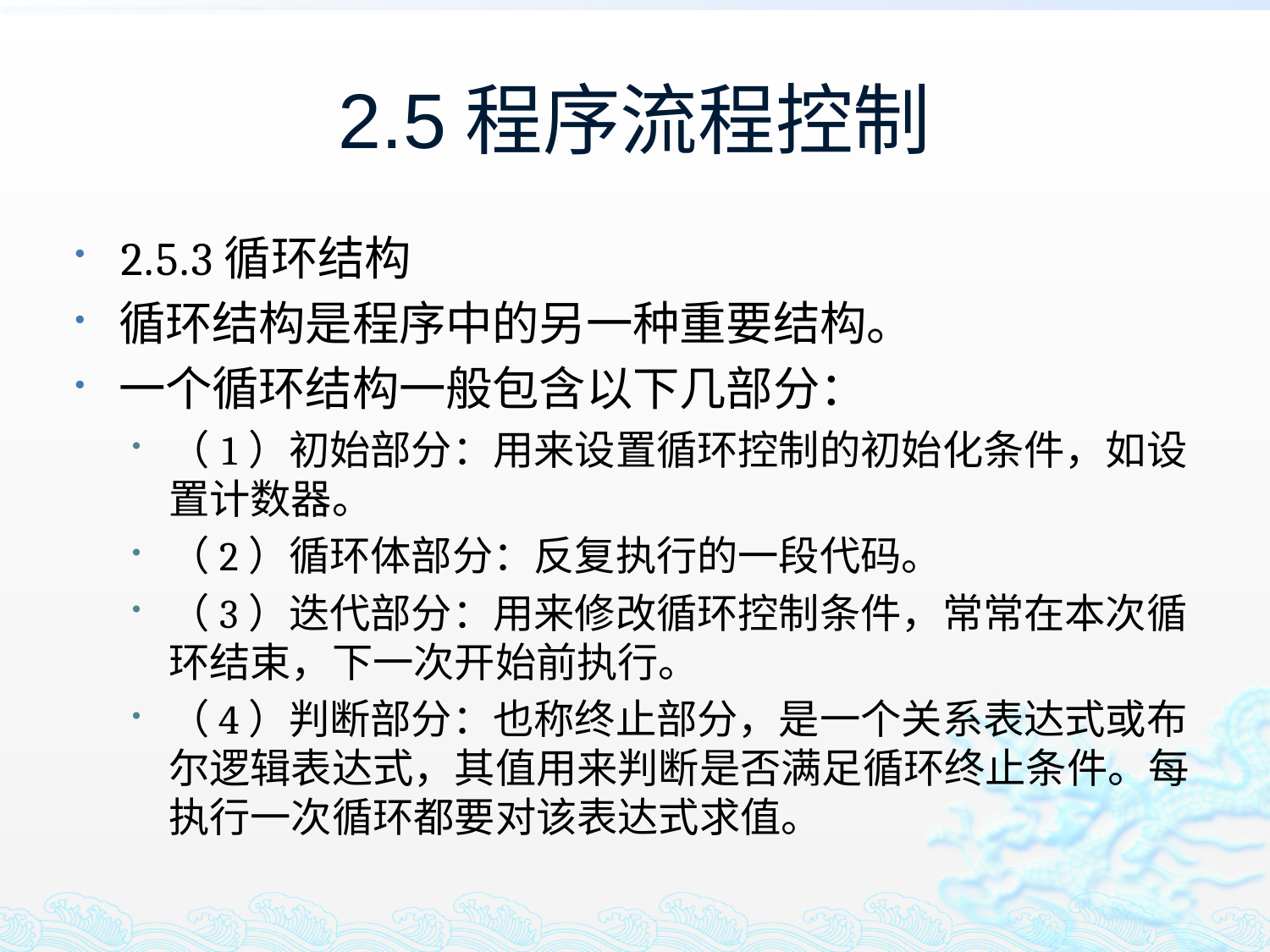

# 2.5程序流程控制
2.5.3循环结构
循环结构是程序中的另一种重要结构。
一个循环结构一般包含以下几部分：
（1）初始部分：用来设置循环控制的初始化条件，如设置计数器。
（2）循环体部分：反复执行的一段代码。
（3）迭代部分：用来修改循环控制条件，常常在本次循环结束，下一次开始前执行。
（4）判断部分：也称终止部分，是一个关系表达式或布尔逻辑表达式，其值用来判断是否满足循环终止条件。每执行一次循环都要对该表达式求值。